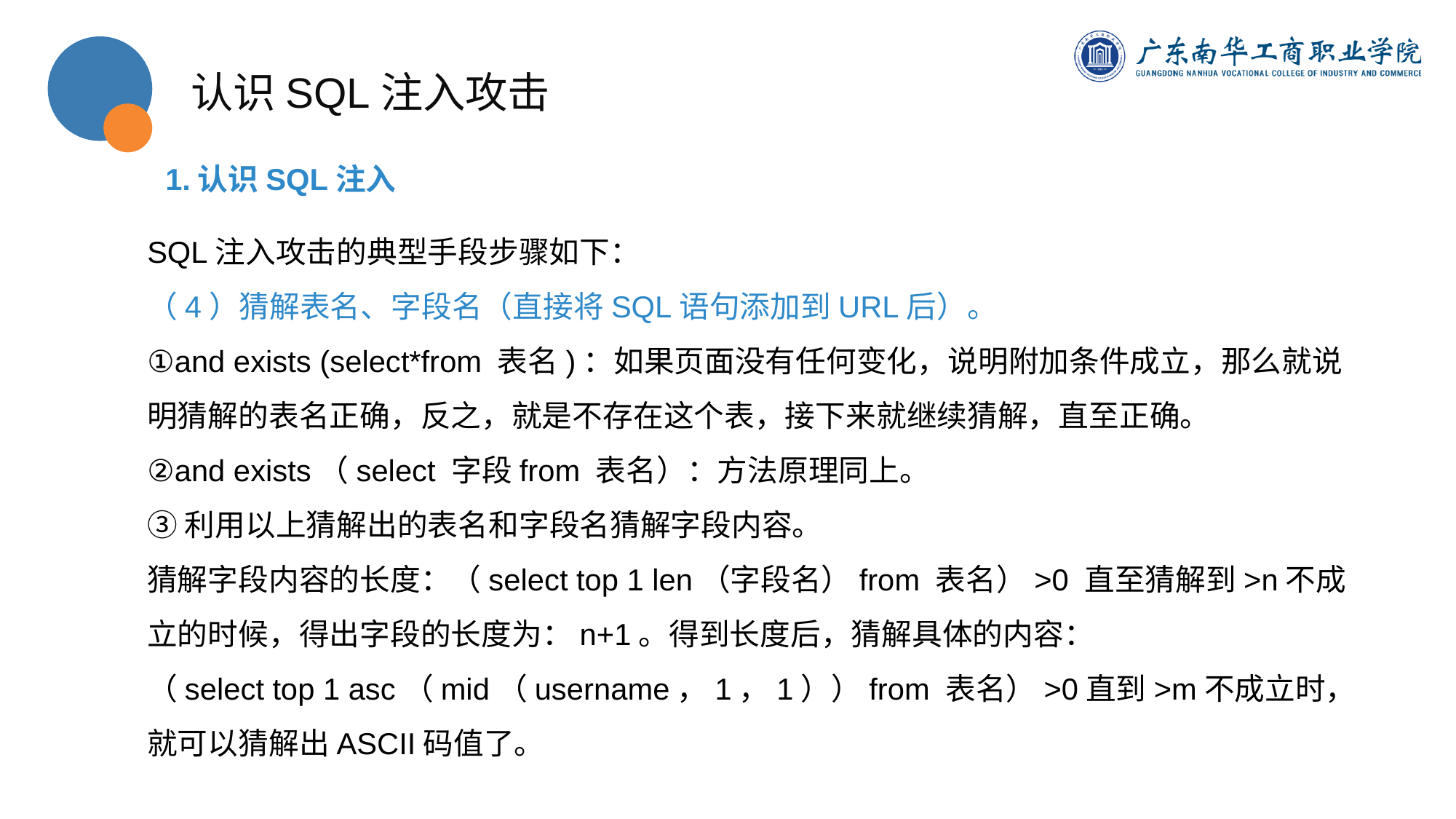

认识SQL注入攻击

1.认识SQL注入
SQL注入攻击的典型手段步骤如下：
（4）猜解表名、字段名（直接将SQL语句添加到URL后）。
①and exists (select*from 表名)：如果页面没有任何变化，说明附加条件成立，那么就说明猜解的表名正确，反之，就是不存在这个表，接下来就继续猜解，直至正确。
②and exists（select 字段from 表名）：方法原理同上。
③利用以上猜解出的表名和字段名猜解字段内容。
猜解字段内容的长度：（select top 1 len（字段名）from 表名）>0 直至猜解到>n不成立的时候，得出字段的长度为：n+1。得到长度后，猜解具体的内容：
（select top 1 asc（mid（username，1，1））from 表名）>0直到>m不成立时，
就可以猜解出ASCII码值了。